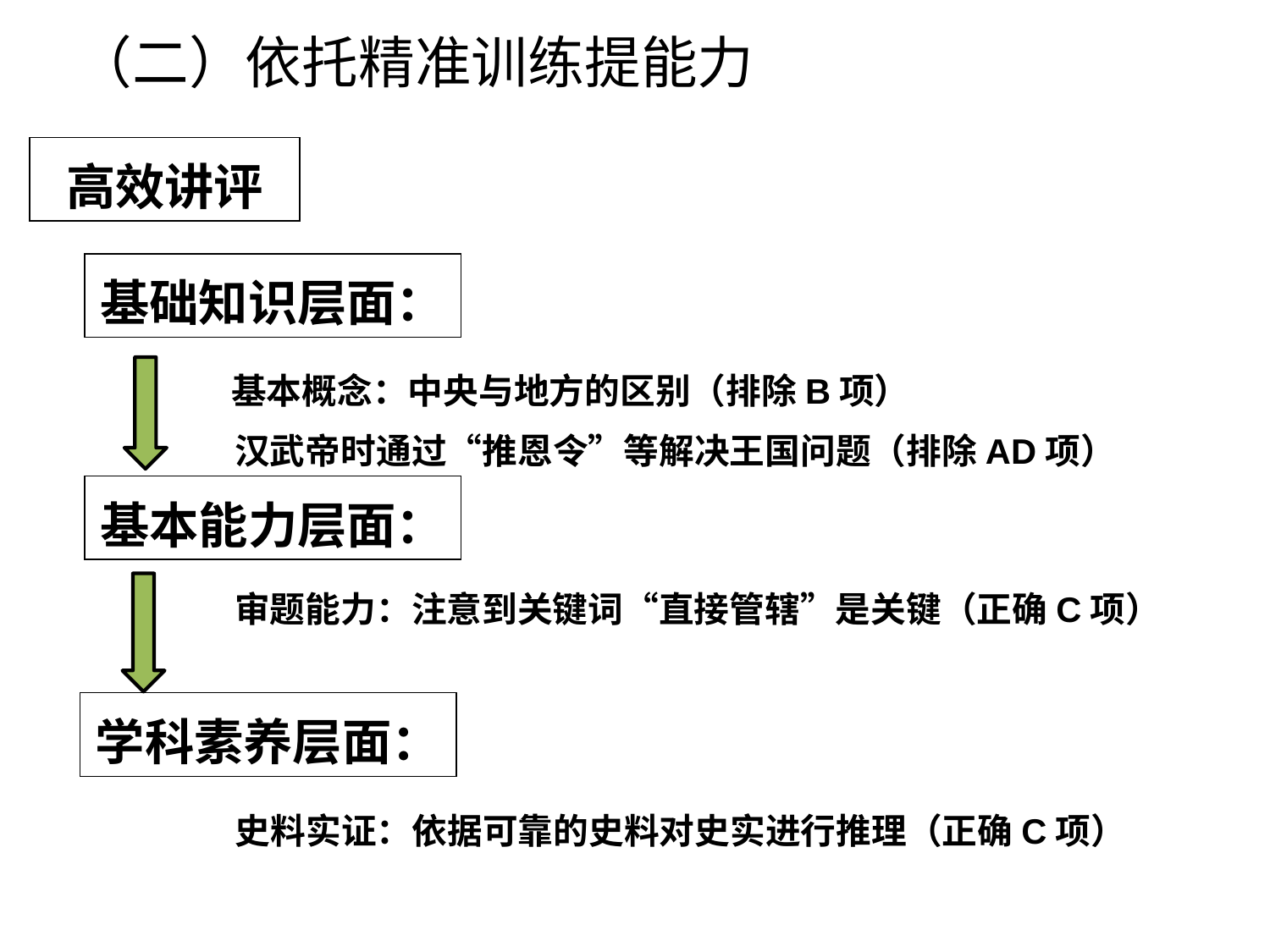

（二）依托精准训练提能力
高效讲评
基础知识层面：

基本概念：中央与地方的区别（排除B项）
汉武帝时通过“推恩令”等解决王国问题（排除AD项）
基本能力层面：

审题能力：注意到关键词“直接管辖”是关键（正确C项）
学科素养层面：
史料实证：依据可靠的史料对史实进行推理（正确C项）